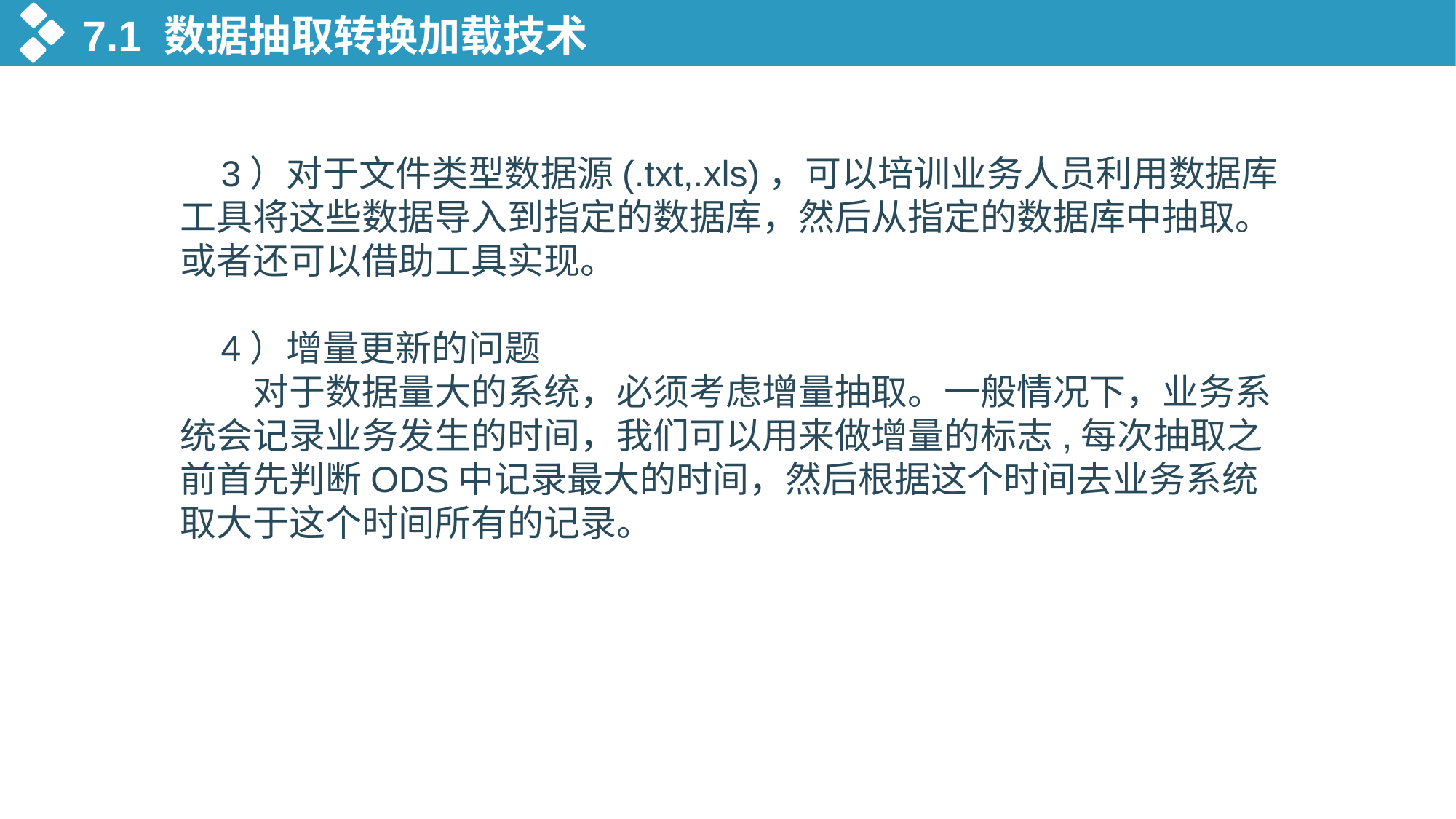

7.1 数据抽取转换加载技术

    3）对于文件类型数据源(.txt,.xls)，可以培训业务人员利用数据库工具将这些数据导入到指定的数据库，然后从指定的数据库中抽取。或者还可以借助工具实现。

    4）增量更新的问题
　　对于数据量大的系统，必须考虑增量抽取。一般情况下，业务系统会记录业务发生的时间，我们可以用来做增量的标志,每次抽取之前首先判断ODS中记录最大的时间，然后根据这个时间去业务系统取大于这个时间所有的记录。